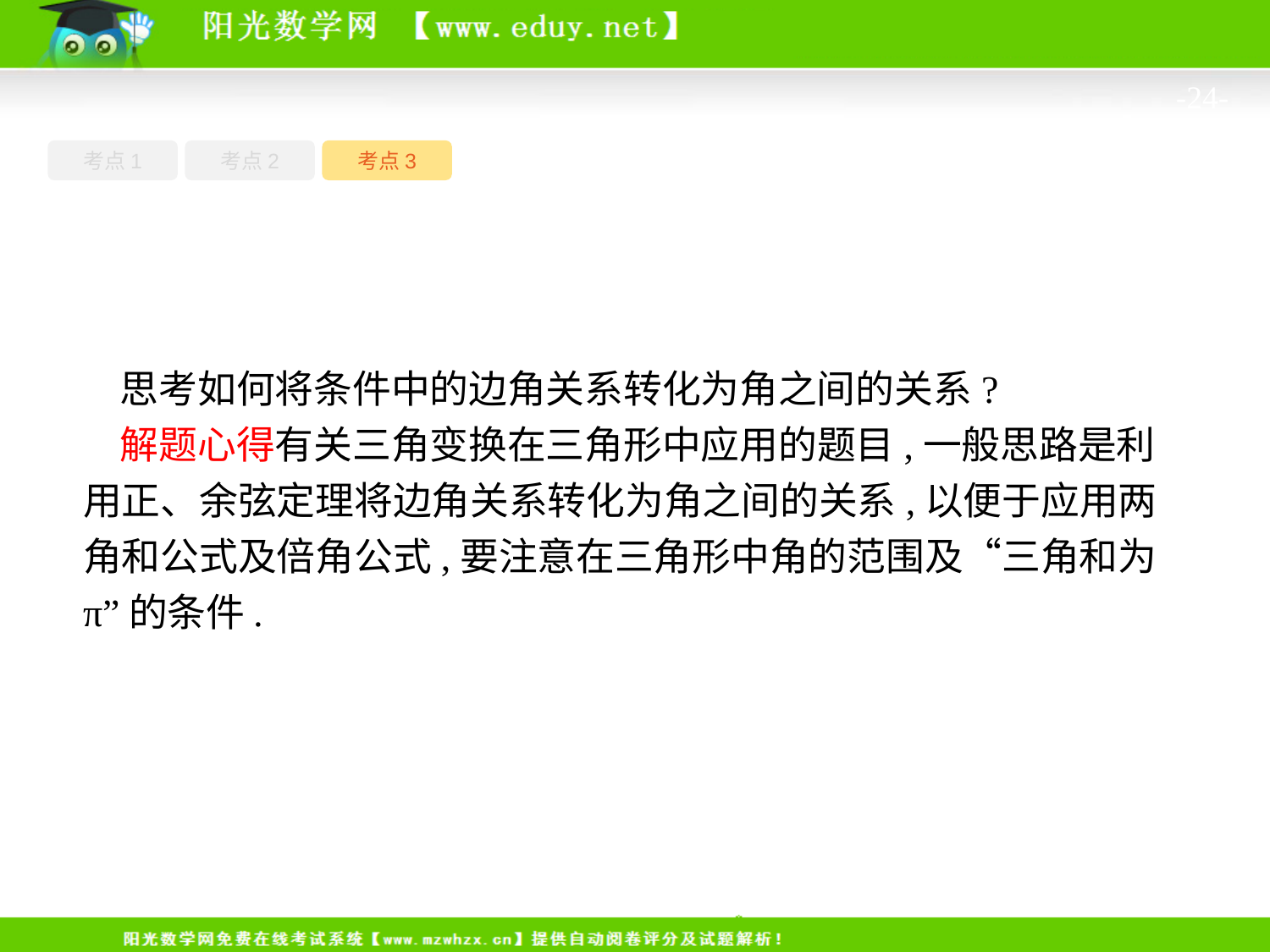

-24-
考点1
考点3
考点2
思考如何将条件中的边角关系转化为角之间的关系?
解题心得有关三角变换在三角形中应用的题目,一般思路是利用正、余弦定理将边角关系转化为角之间的关系,以便于应用两角和公式及倍角公式,要注意在三角形中角的范围及“三角和为π”的条件.